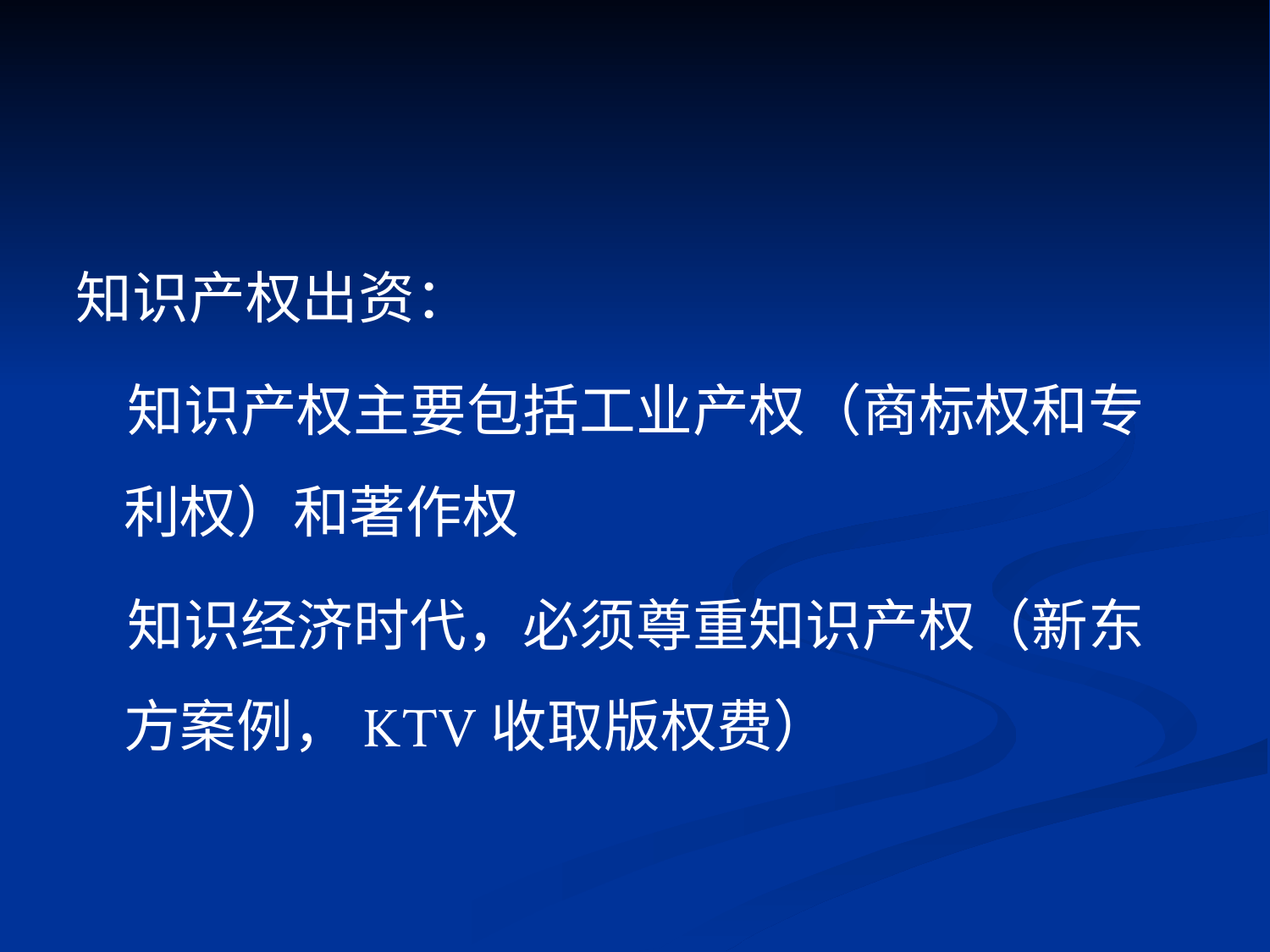

#
知识产权出资：
   知识产权主要包括工业产权（商标权和专利权）和著作权
   知识经济时代，必须尊重知识产权（新东方案例，KTV收取版权费）